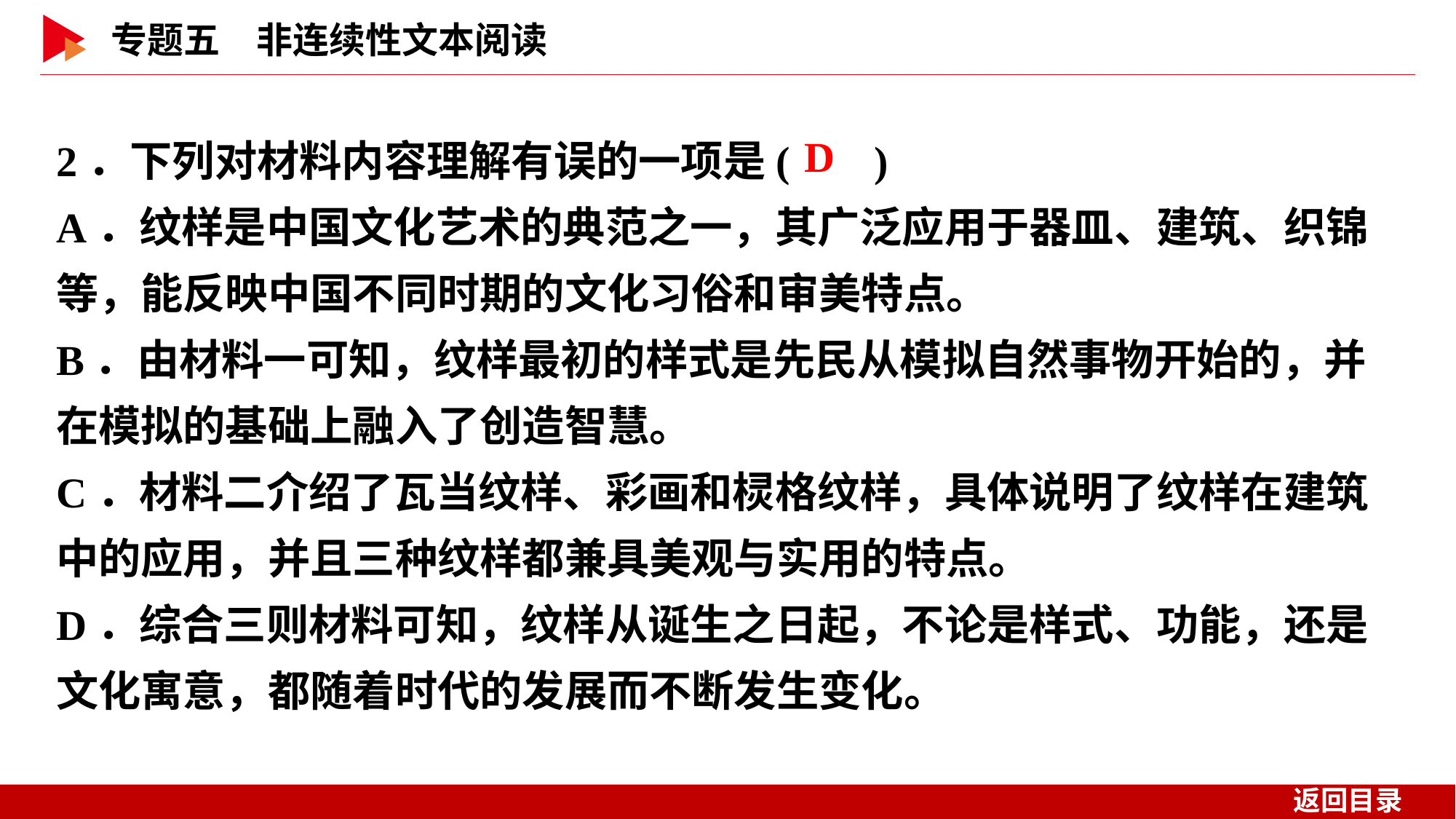

2．下列对材料内容理解有误的一项是(        )
A．纹样是中国文化艺术的典范之一，其广泛应用于器皿、建筑、织锦等，能反映中国不同时期的文化习俗和审美特点。
B．由材料一可知，纹样最初的样式是先民从模拟自然事物开始的，并在模拟的基础上融入了创造智慧。
C．材料二介绍了瓦当纹样、彩画和棂格纹样，具体说明了纹样在建筑中的应用，并且三种纹样都兼具美观与实用的特点。
D．综合三则材料可知，纹样从诞生之日起，不论是样式、功能，还是文化寓意，都随着时代的发展而不断发生变化。
   D